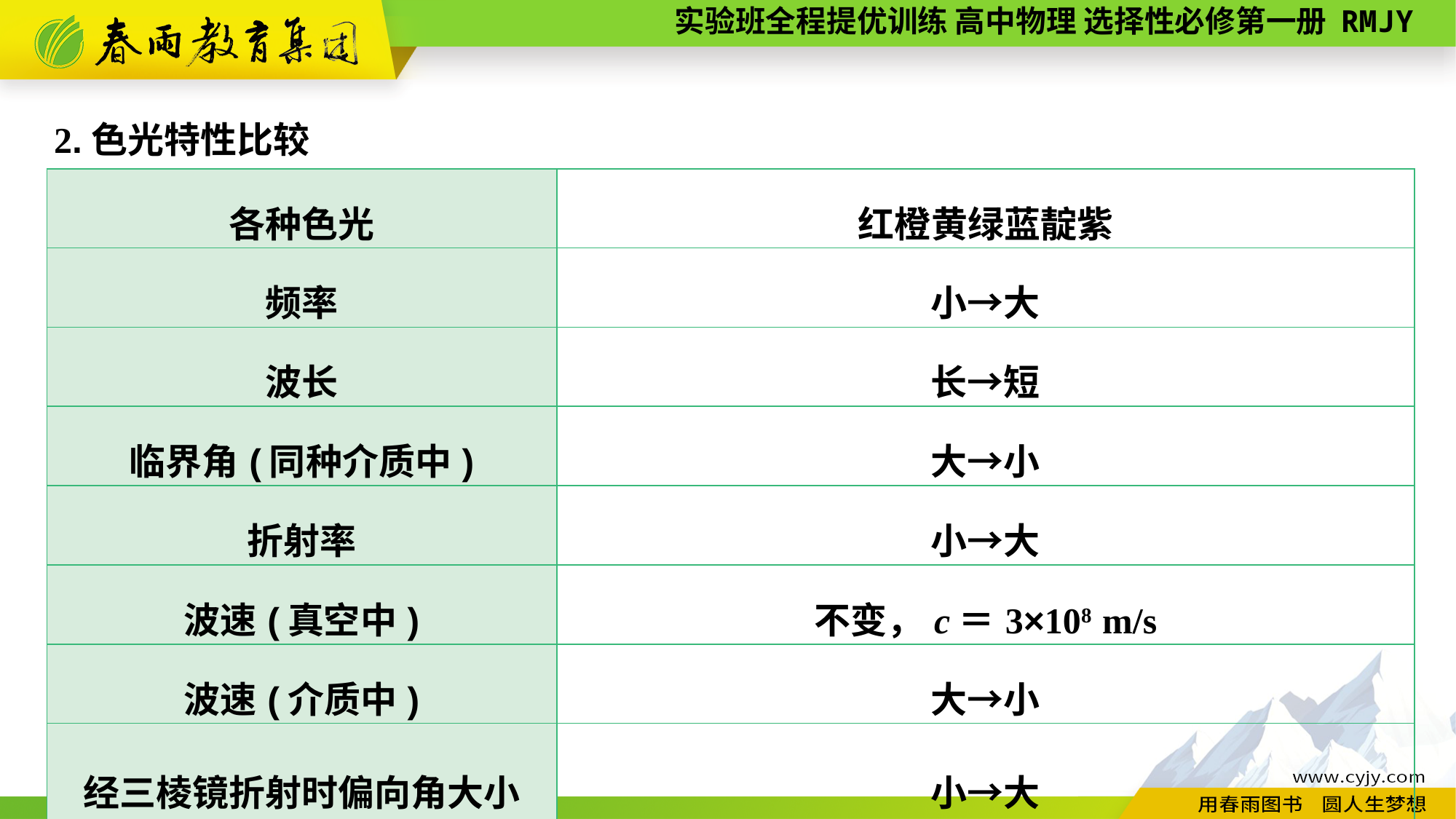

2.色光特性比较
| 各种色光 | 红橙黄绿蓝靛紫 |
| --- | --- |
| 频率 | 小→大 |
| 波长 | 长→短 |
| 临界角(同种介质中) | 大→小 |
| 折射率 | 小→大 |
| 波速(真空中) | 不变，c＝3×108 m/s |
| 波速(介质中) | 大→小 |
| 经三棱镜折射时偏向角大小 | 小→大 |